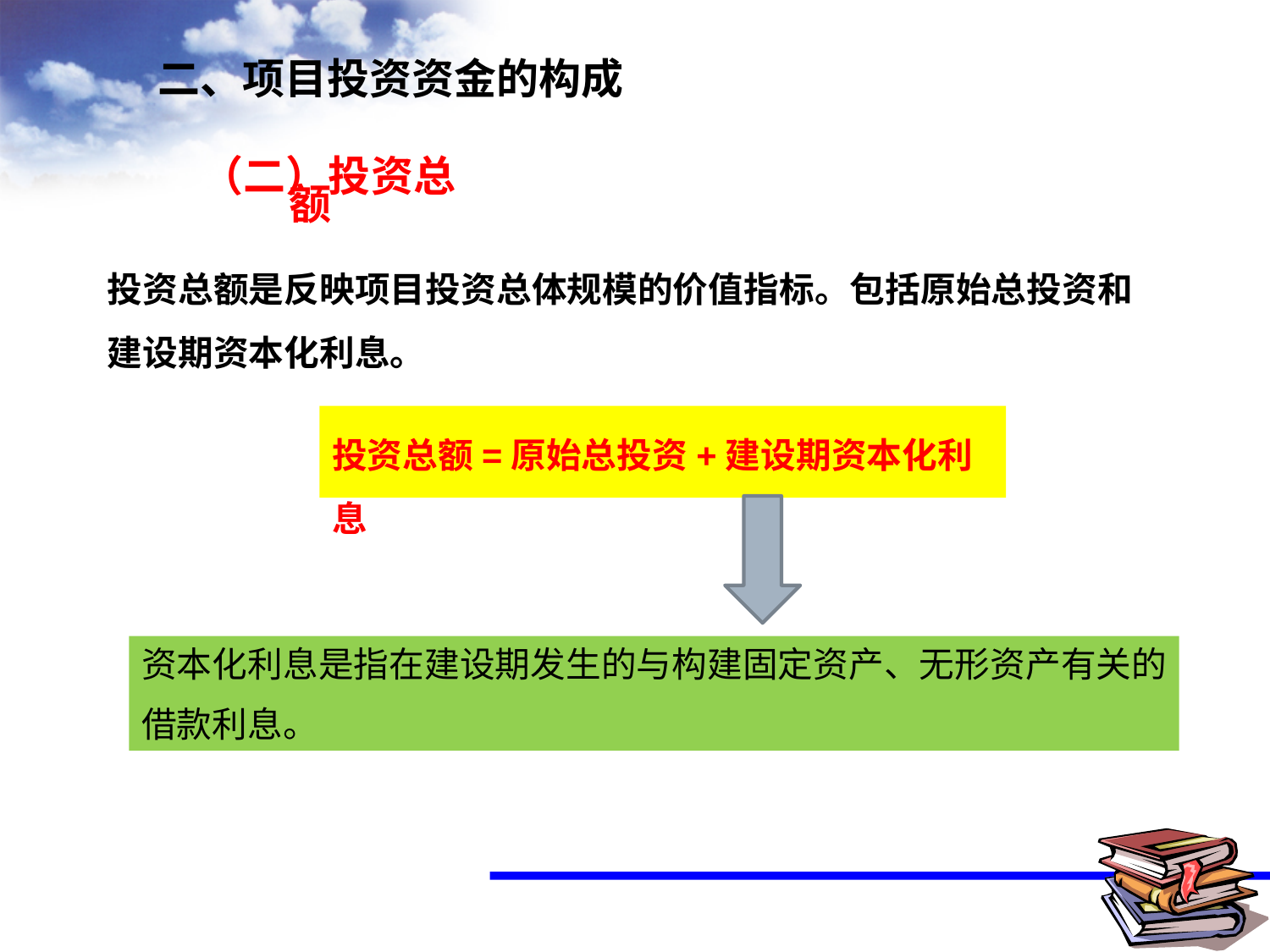

二、项目投资资金的构成
（二）投资总额
投资总额是反映项目投资总体规模的价值指标。包括原始总投资和建设期资本化利息。
投资总额=原始总投资+建设期资本化利息

资本化利息是指在建设期发生的与构建固定资产、无形资产有关的
借款利息。